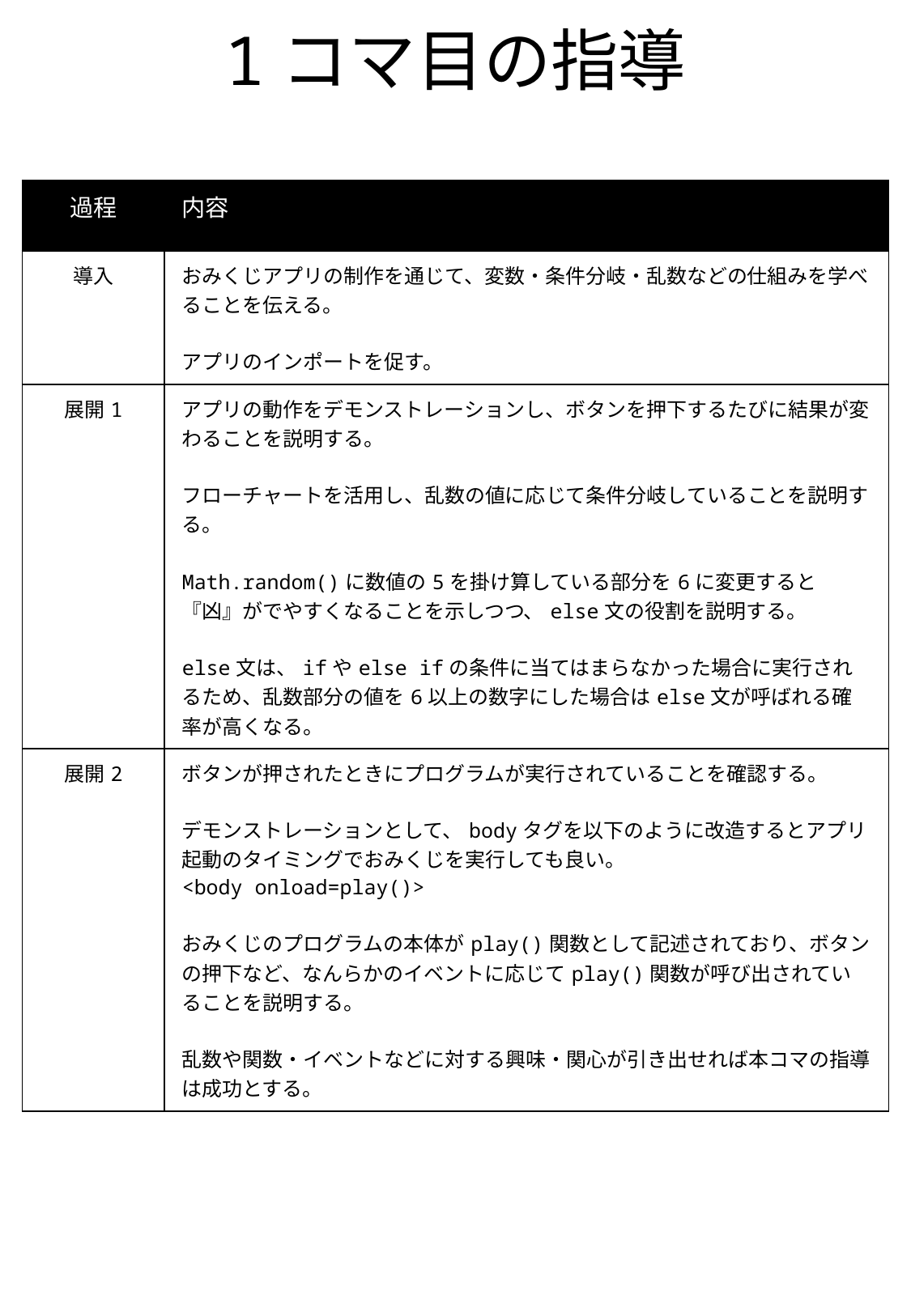

# 1コマ目の指導
| 過程 | 内容 |
| --- | --- |
| 導入 | おみくじアプリの制作を通じて、変数・条件分岐・乱数などの仕組みを学べることを伝える。 アプリのインポートを促す。 |
| 展開1 | アプリの動作をデモンストレーションし、ボタンを押下するたびに結果が変わることを説明する。 フローチャートを活用し、乱数の値に応じて条件分岐していることを説明する。 Math.random()に数値の5を掛け算している部分を6に変更すると『凶』がでやすくなることを示しつつ、else文の役割を説明する。 else文は、ifやelse ifの条件に当てはまらなかった場合に実行されるため、乱数部分の値を6以上の数字にした場合はelse文が呼ばれる確率が高くなる。 |
| 展開2 | ボタンが押されたときにプログラムが実行されていることを確認する。 デモンストレーションとして、bodyタグを以下のように改造するとアプリ起動のタイミングでおみくじを実行しても良い。 <body onload=play()> おみくじのプログラムの本体がplay()関数として記述されており、ボタンの押下など、なんらかのイベントに応じてplay()関数が呼び出されていることを説明する。 乱数や関数・イベントなどに対する興味・関心が引き出せれば本コマの指導は成功とする。 |